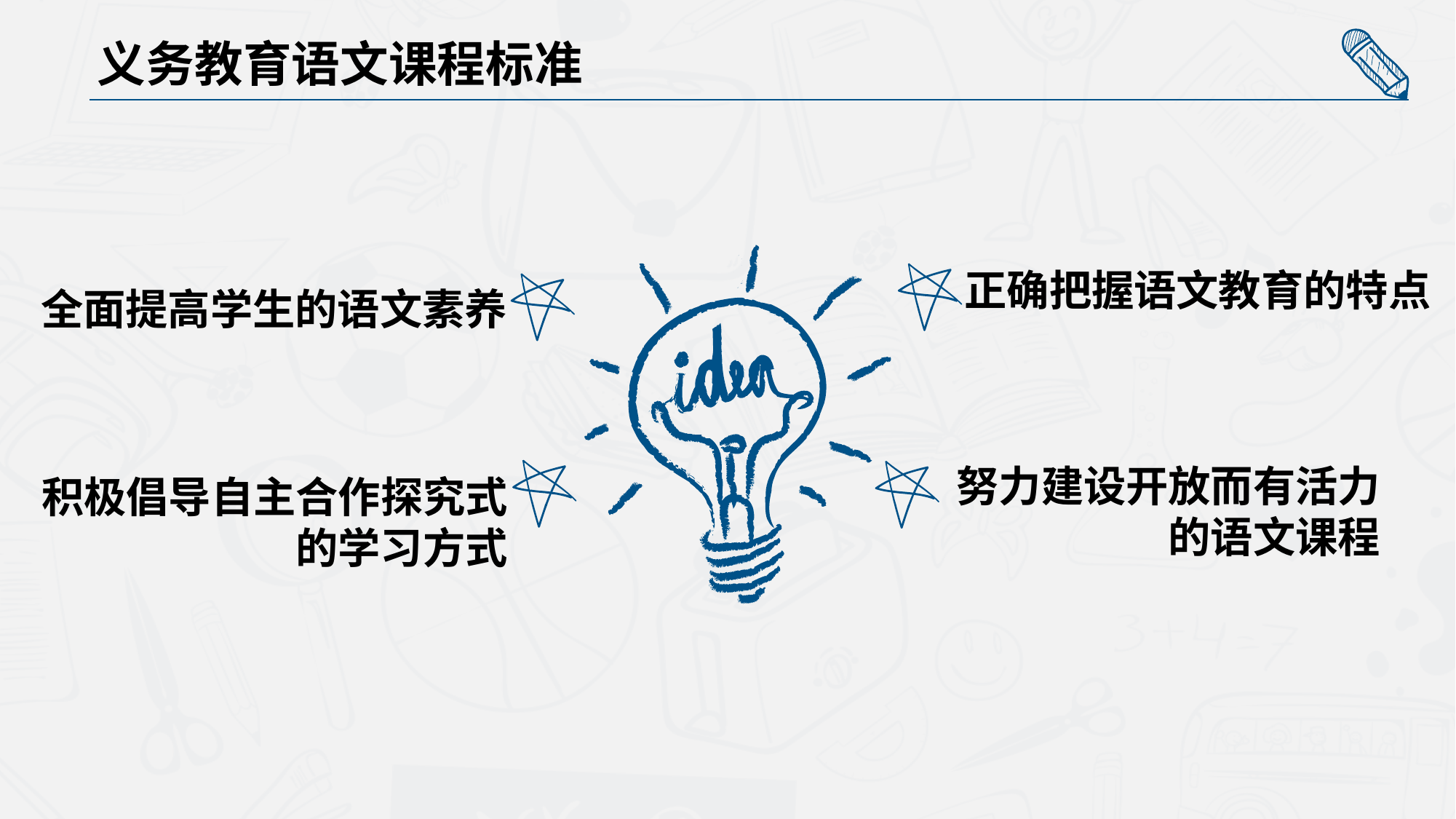

义务教育语文课程标准

正确把握语文教育的特点

全面提高学生的语文素养
努力建设开放而有活力
的语文课程

积极倡导自主合作探究式
的学习方式